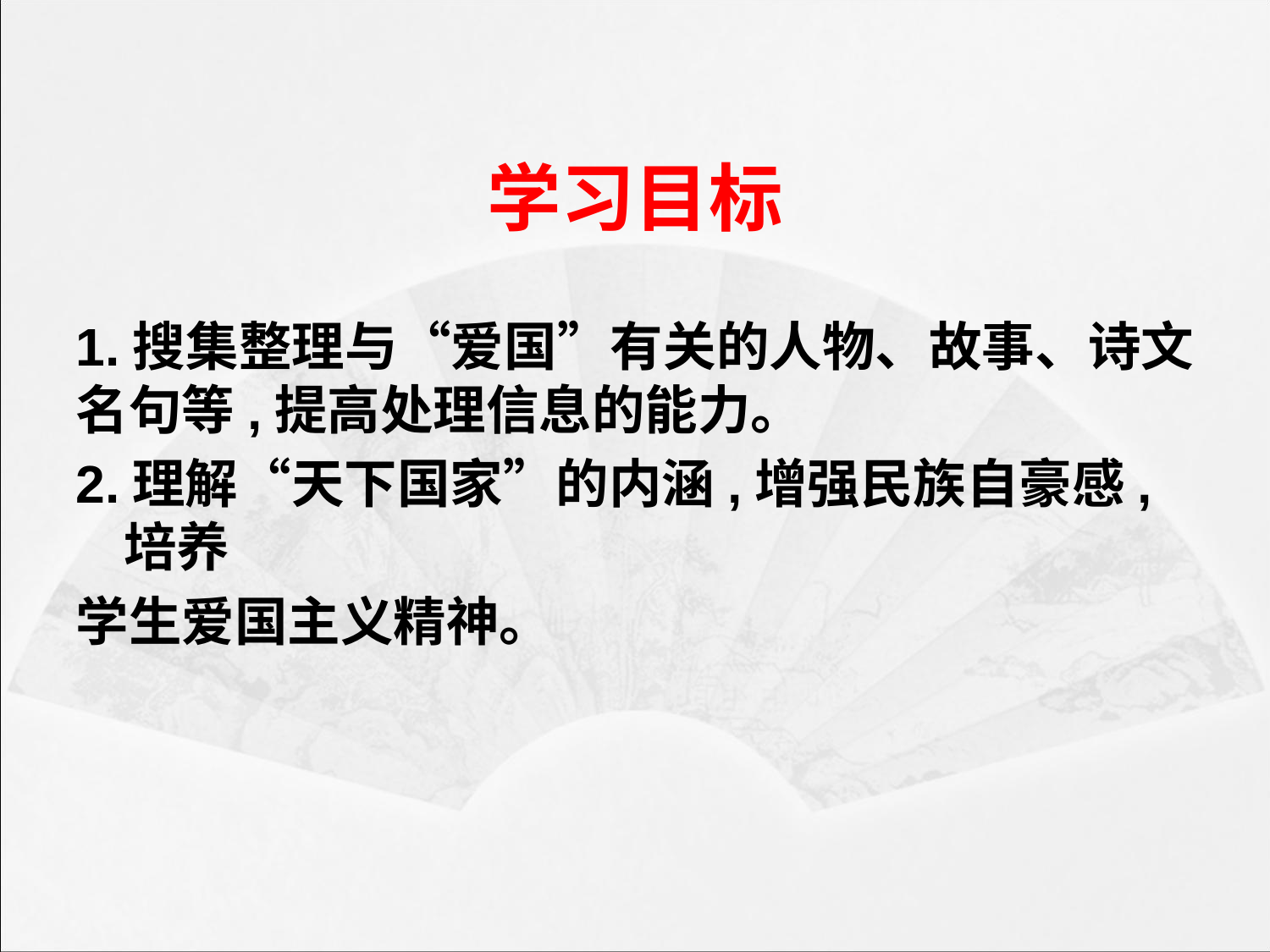

# 学习目标
1.搜集整理与“爱国”有关的人物、故事、诗文名句等,提高处理信息的能力。
2.理解“天下国家”的内涵,增强民族自豪感,培养
学生爱国主义精神。